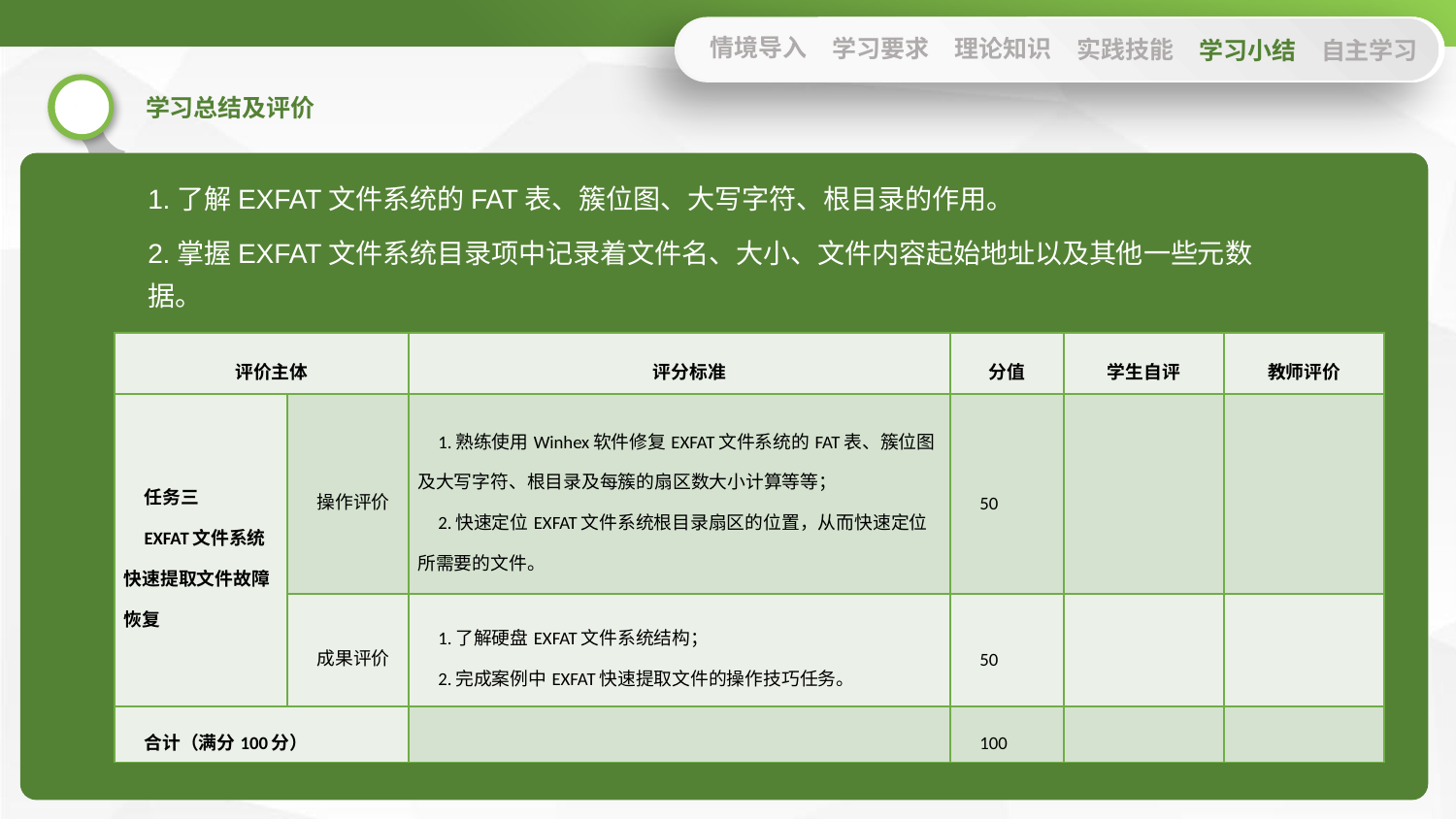

情境导入
学习要求
理论知识
实践技能
学习小结
自主学习
1.了解EXFAT文件系统的FAT表、簇位图、大写字符、根目录的作用。
2.掌握EXFAT文件系统目录项中记录着文件名、大小、文件内容起始地址以及其他一些元数据。
3.利用数据恢复软件完成EXFAT文件系统快速提取文件的操作技巧恢复流程。
| 评价主体 |  | 评分标准 | 分值 | 学生自评 | 教师评价 |
| --- | --- | --- | --- | --- | --- |
| 任务三 EXFAT文件系统快速提取文件故障恢复 | 操作评价 | 1.熟练使用Winhex软件修复EXFAT文件系统的FAT表、簇位图及大写字符、根目录及每簇的扇区数大小计算等等； 2.快速定位EXFAT文件系统根目录扇区的位置，从而快速定位所需要的文件。 | 50 |  |  |
|  | 成果评价 | 1.了解硬盘EXFAT文件系统结构； 2.完成案例中EXFAT快速提取文件的操作技巧任务。 | 50 |  |  |
| 合计（满分100分） |  |  | 100 |  |  |